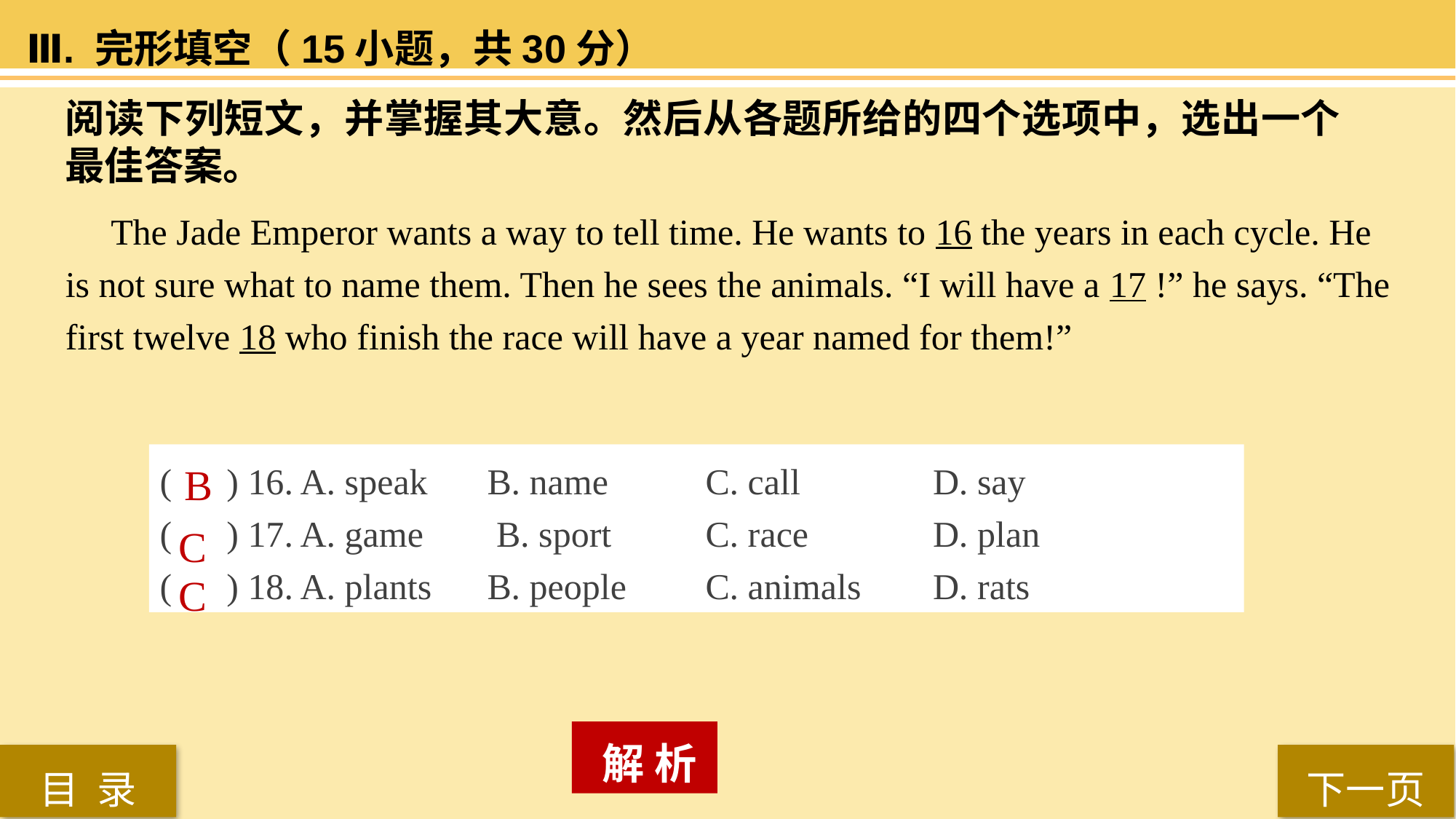

Ⅲ. 完形填空（15小题，共30分）
阅读下列短文，并掌握其大意。然后从各题所给的四个选项中，选出一个最佳答案。
     The Jade Emperor wants a way to tell time. He wants to 16 the years in each cycle. He
is not sure what to name them. Then he sees the animals. “I will have a 17 !” he says. “The
first twelve 18 who finish the race will have a year named for them!”
(      ) 16. A. speak 	B. name 	C. call		 D. say
(      ) 17. A. game	 B. sport 	C. race 	 D. plan
(      ) 18. A. plants 	B. people 	C. animals 	 D. rats
B
C
C
 解 析